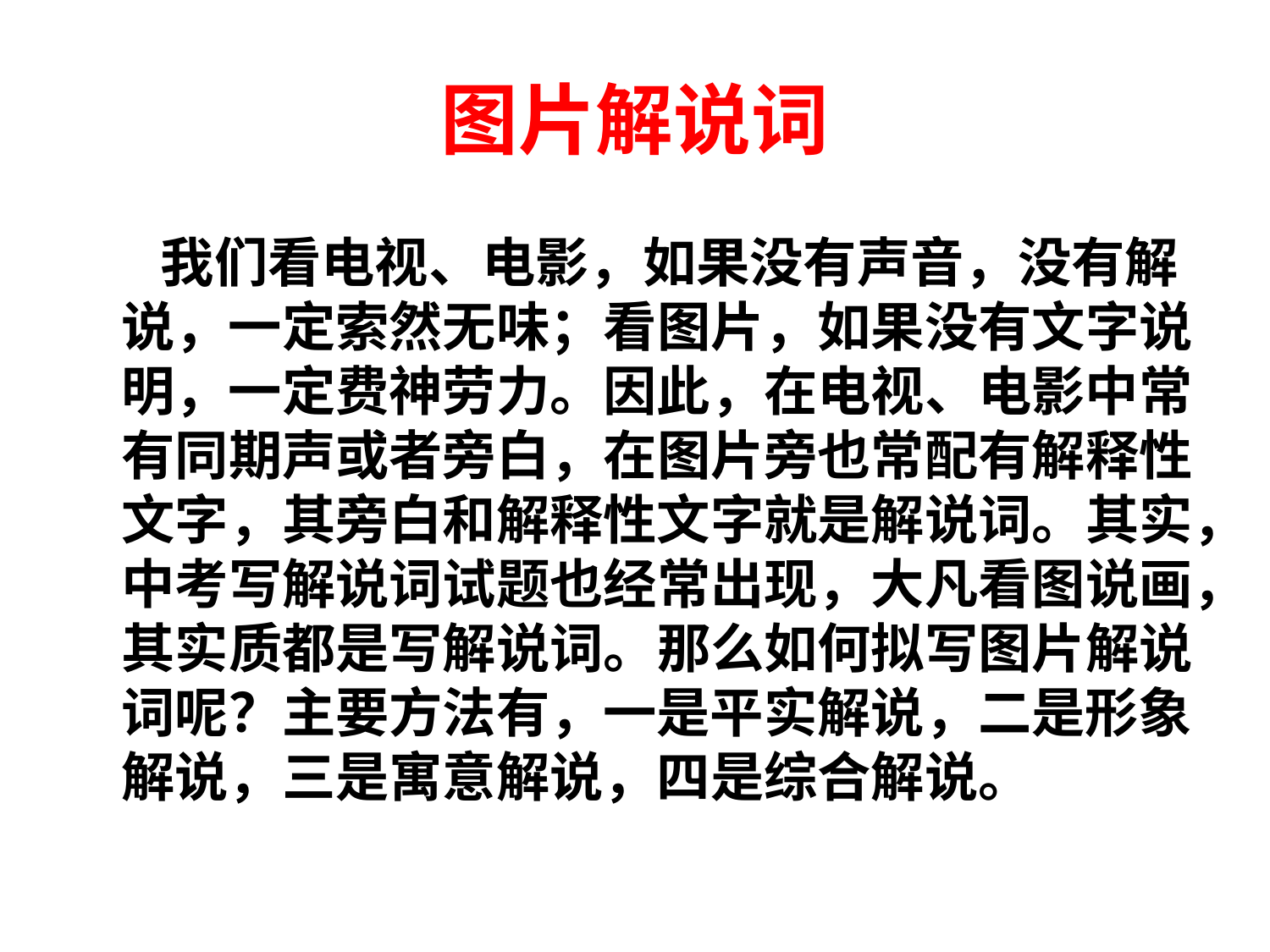

# 图片解说词
      我们看电视、电影，如果没有声音，没有解说，一定索然无味；看图片，如果没有文字说明，一定费神劳力。因此，在电视、电影中常有同期声或者旁白，在图片旁也常配有解释性文字，其旁白和解释性文字就是解说词。其实，中考写解说词试题也经常出现，大凡看图说画，其实质都是写解说词。那么如何拟写图片解说词呢？主要方法有，一是平实解说，二是形象解说，三是寓意解说，四是综合解说。